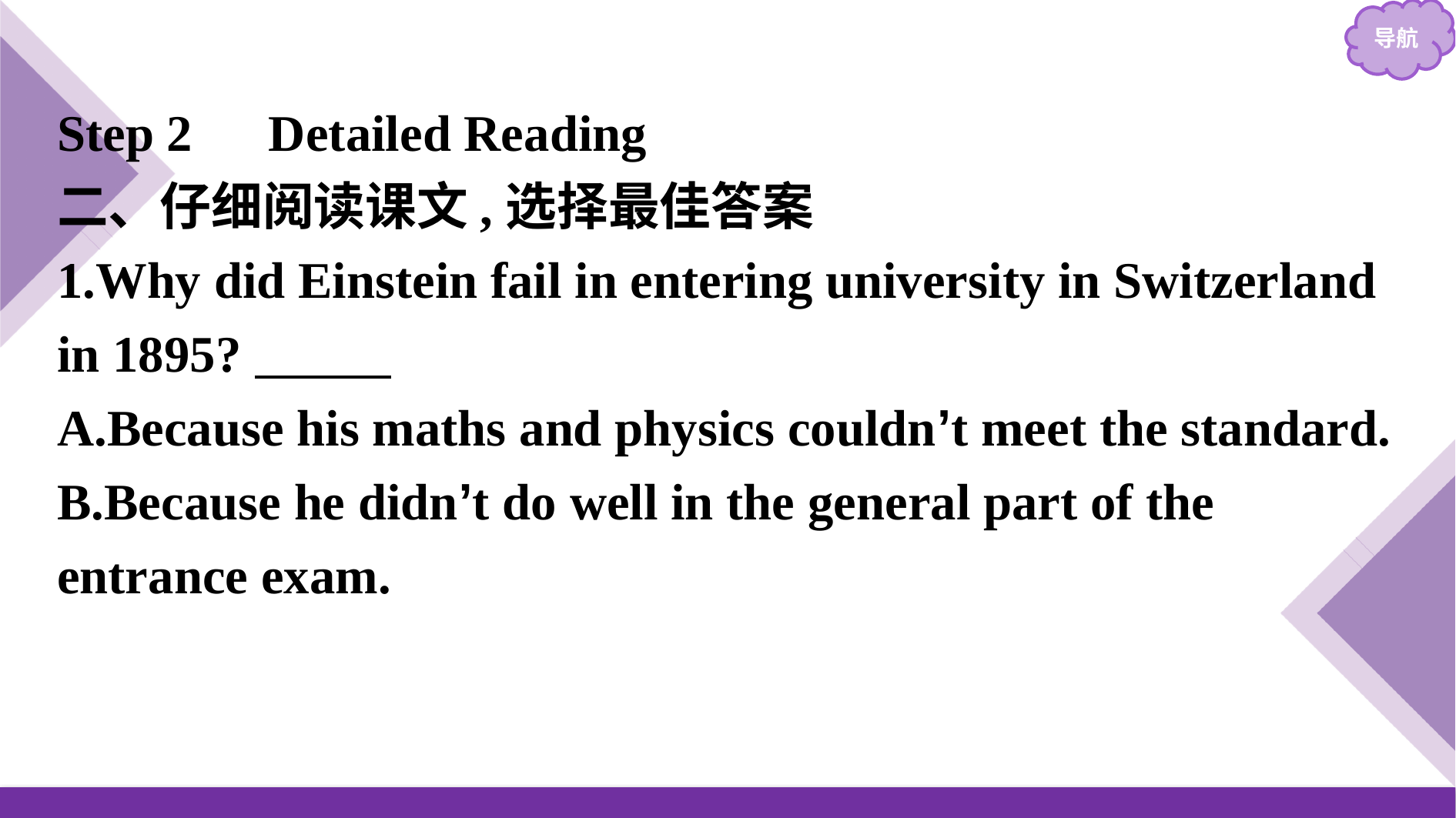

Step 2　Detailed Reading
二、仔细阅读课文,选择最佳答案
1.Why did Einstein fail in entering university in Switzerland in 1895?　B
A.Because his maths and physics couldn’t meet the standard.
B.Because he didn’t do well in the general part of the entrance exam.